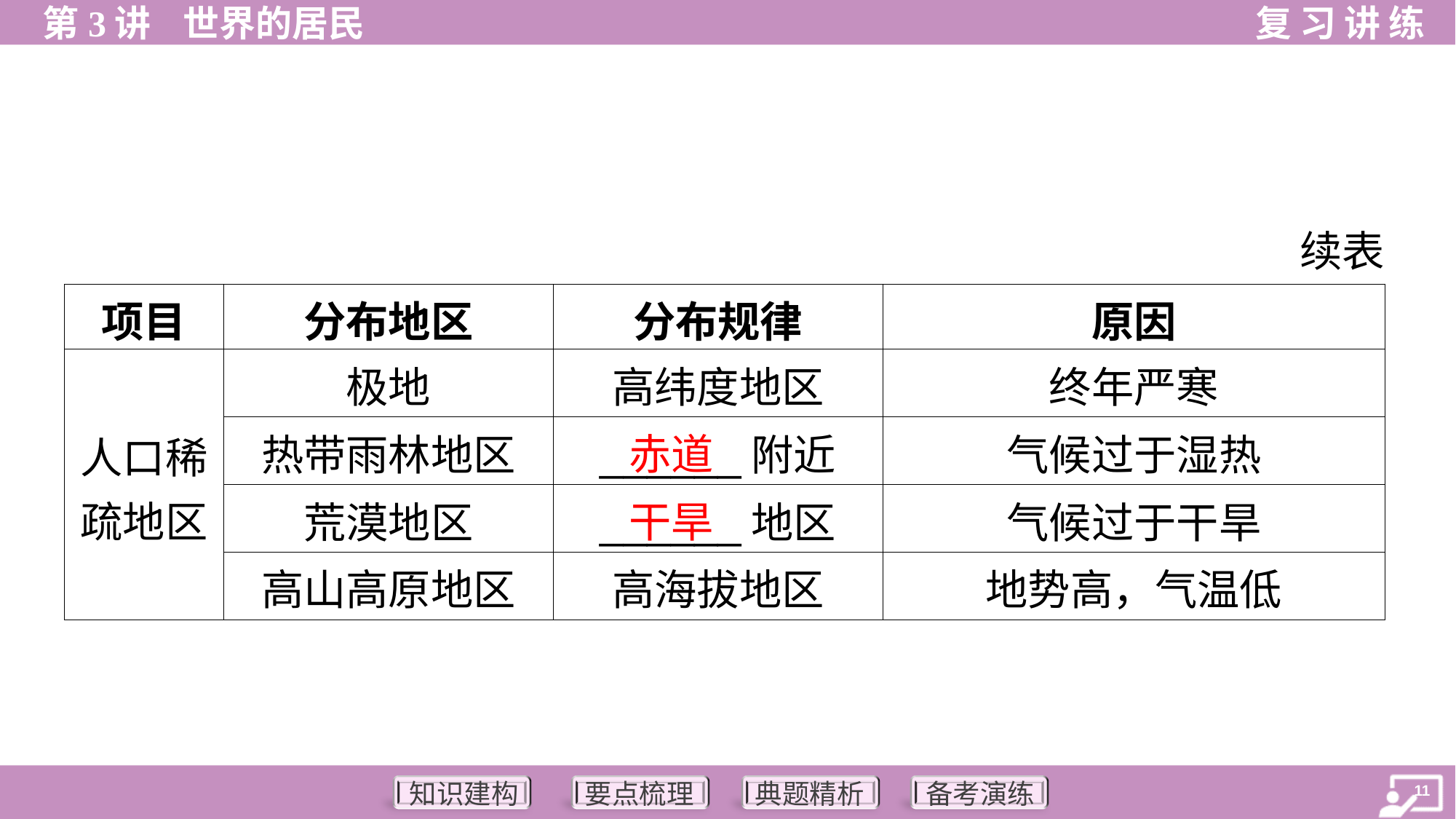

续表
| 项目 | 分布地区 | 分布规律 | 原因 |
| --- | --- | --- | --- |
| 人口稀 疏地区 | 极地 | 高纬度地区 | 终年严寒 |
|  | 热带雨林地区 | \_\_\_\_\_\_附近 | 气候过于湿热 |
|  | 荒漠地区 | \_\_\_\_\_\_地区 | 气候过于干旱 |
|  | 高山高原地区 | 高海拔地区 | 地势高，气温低 |
赤道
干旱